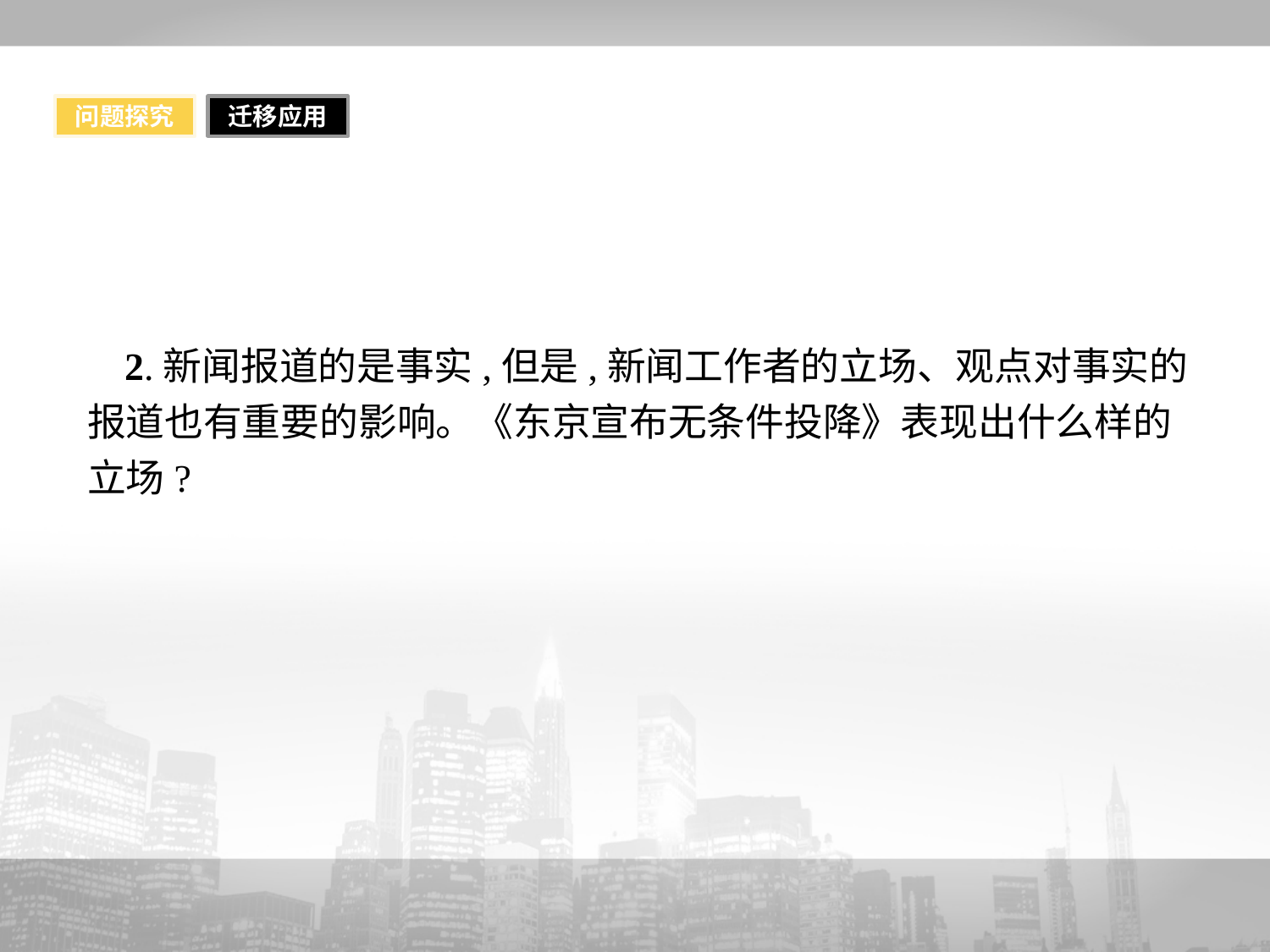

问题探究
迁移应用
2.新闻报道的是事实,但是,新闻工作者的立场、观点对事实的报道也有重要的影响。《东京宣布无条件投降》表现出什么样的立场?